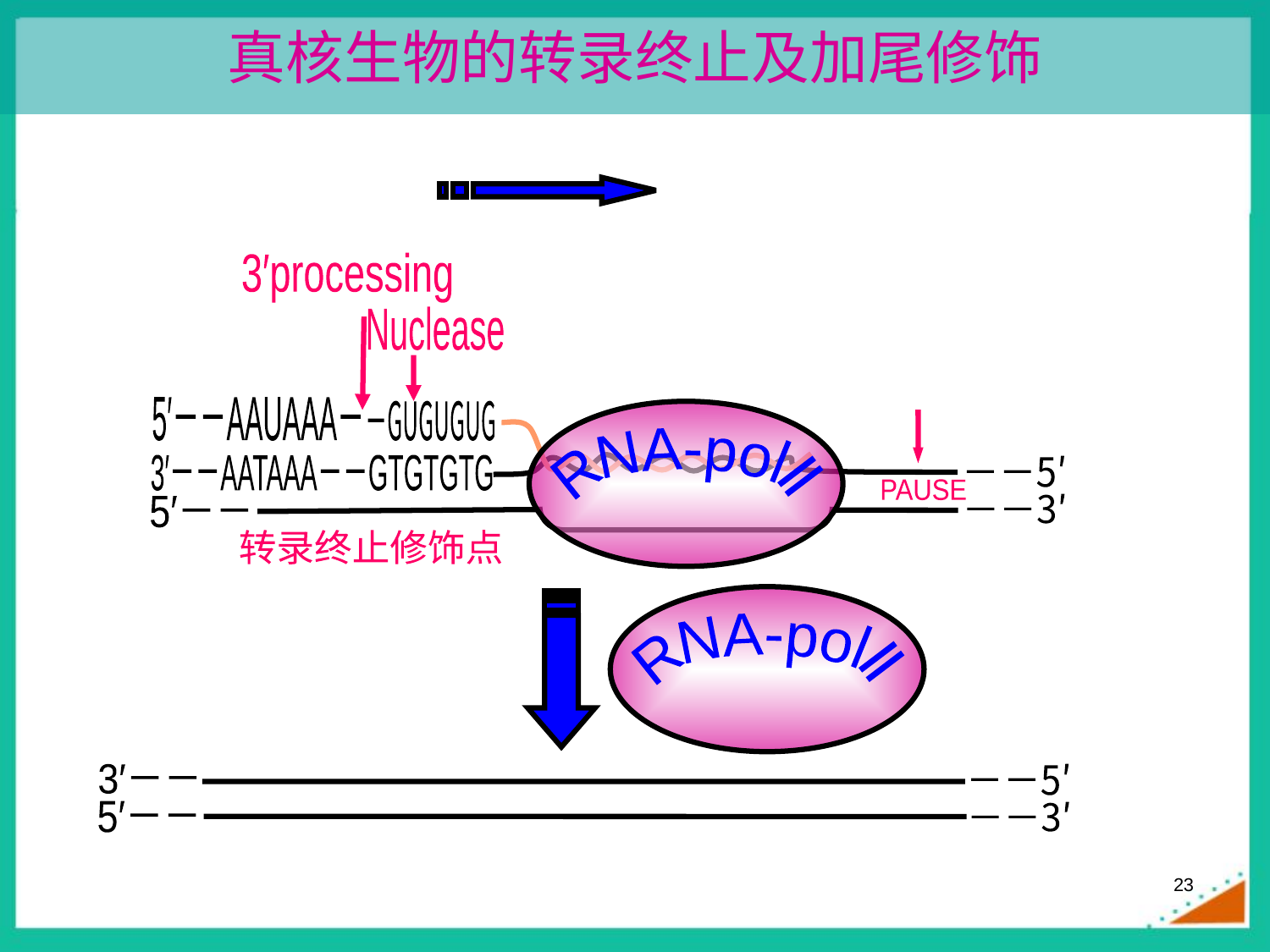

# 真核生物的转录终止及加尾修饰
5′mGpppG－－－AAUAAA－Poly（A）

3′processing
Nuclease

5′－－AAUAAA－
－GUGUGUG

RNA-polⅡ

3′－－AATAAA－－GTGTGTG
－－5′
PAUSE
－－3′
5′－－

转录终止修饰点

RNA-polⅡ

Release
－－5′
3′－－

5′－－
－－3′
23